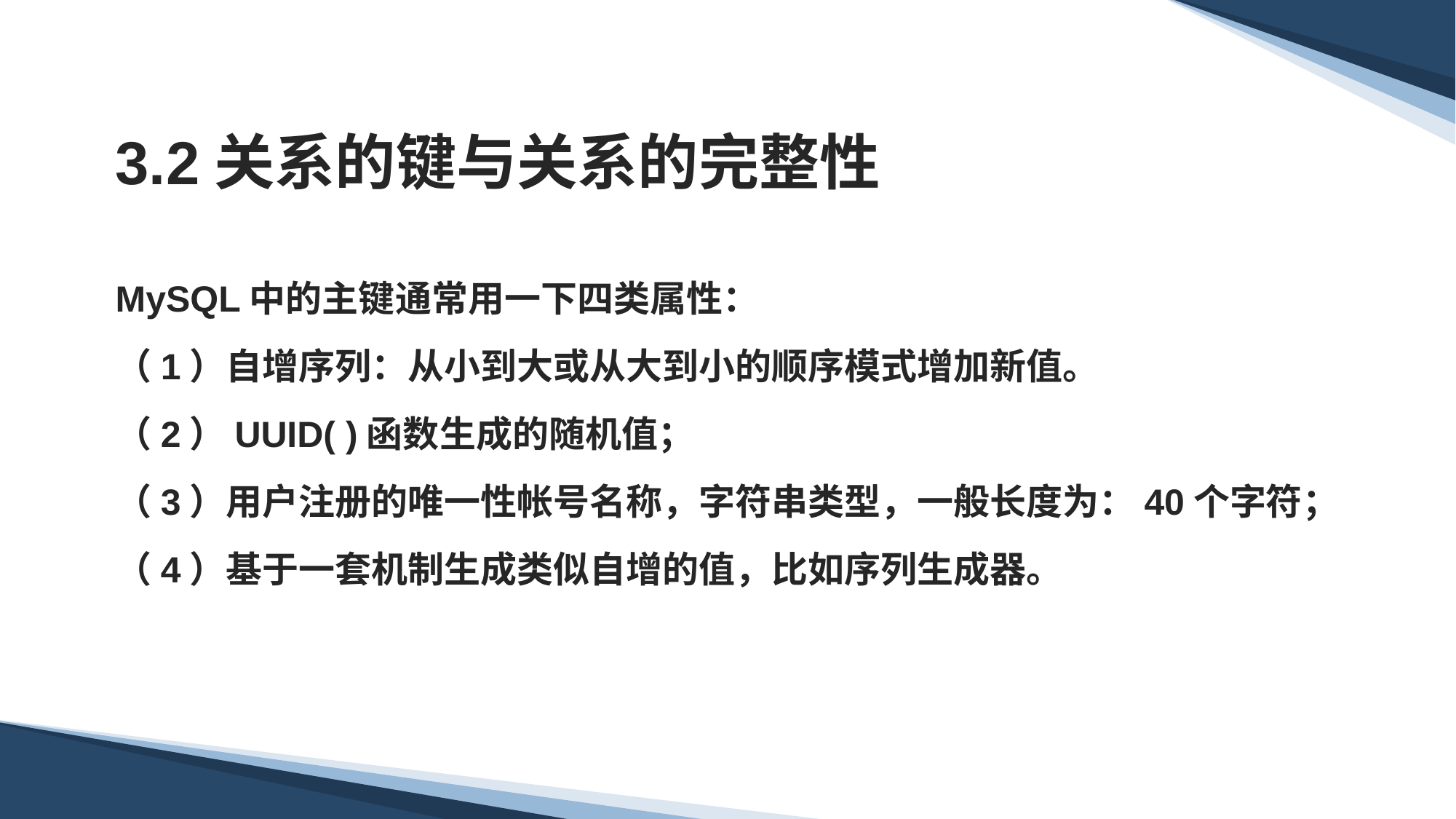

# 3.2关系的键与关系的完整性
MySQL中的主键通常用一下四类属性：
（1）自增序列：从小到大或从大到小的顺序模式增加新值。
（2）UUID( )函数生成的随机值；
（3）用户注册的唯一性帐号名称，字符串类型，一般长度为：40个字符；
（4）基于一套机制生成类似自增的值，比如序列生成器。